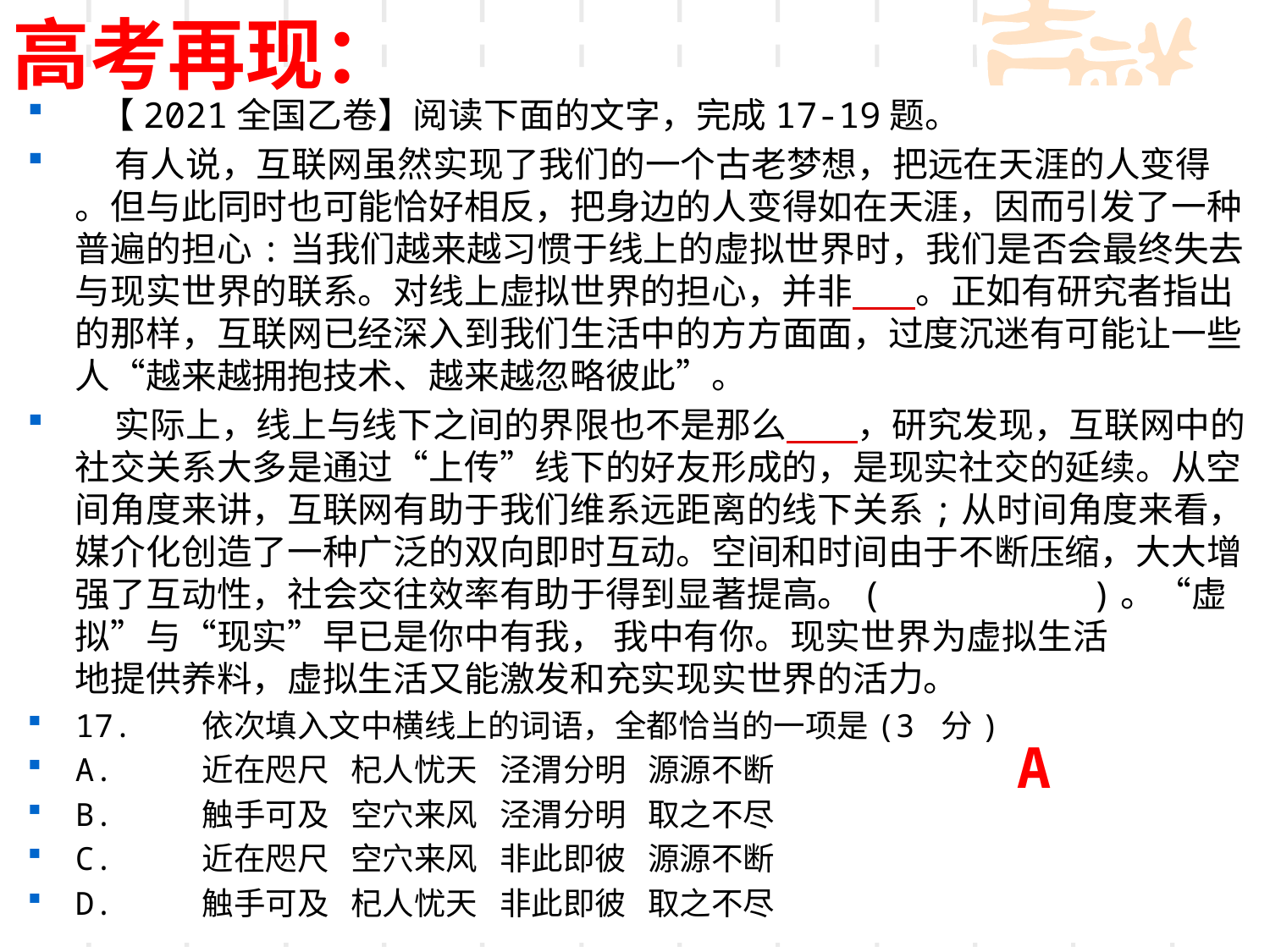

高考再现：
  【2021全国乙卷】阅读下面的文字，完成17-19题。
    有人说，互联网虽然实现了我们的一个古老梦想，把远在天涯的人变得	。但与此同时也可能恰好相反，把身边的人变得如在天涯，因而引发了一种普遍的担心:当我们越来越习惯于线上的虚拟世界时，我们是否会最终失去与现实世界的联系。对线上虚拟世界的担心，并非        。正如有研究者指出的那样，互联网已经深入到我们生活中的方方面面，过度沉迷有可能让一些人“越来越拥抱技术、越来越忽略彼此”。
    实际上，线上与线下之间的界限也不是那么         ，研究发现，互联网中的社交关系大多是通过“上传”线下的好友形成的，是现实社交的延续。从空间角度来讲，互联网有助于我们维系远距离的线下关系;从时间角度来看，媒介化创造了一种广泛的双向即时互动。空间和时间由于不断压缩，大大增强了互动性，社会交往效率有助于得到显著提高。(		)。“虚拟”与“现实”早已是你中有我， 我中有你。现实世界为虚拟生活 	地提供养料，虚拟生活又能激发和充实现实世界的活力。
17.	依次填入文中横线上的词语，全都恰当的一项是(3 分)
A.	近在咫尺   杞人忧天   泾渭分明   源源不断
B.	触手可及   空穴来风   泾渭分明   取之不尽
C.	近在咫尺   空穴来风   非此即彼   源源不断
D.	触手可及   杞人忧天   非此即彼   取之不尽

A